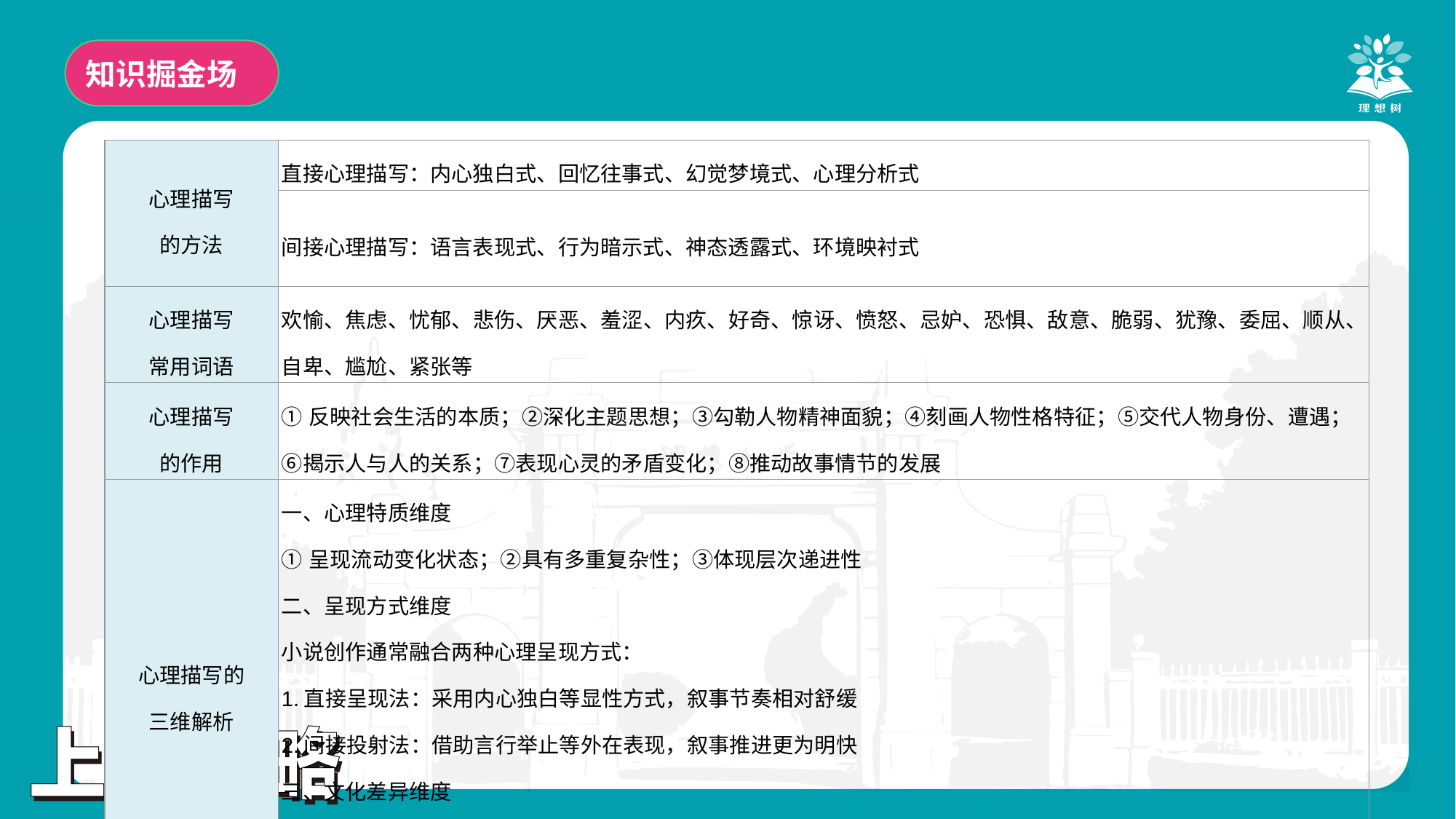

知识掘金场
| 心理描写 的方法 | 直接心理描写：内心独白式、回忆往事式、幻觉梦境式、心理分析式 |
| --- | --- |
|  | 间接心理描写：语言表现式、行为暗示式、神态透露式、环境映衬式 |
| 心理描写 常用词语 | 欢愉、焦虑、忧郁、悲伤、厌恶、羞涩、内疚、好奇、惊讶、愤怒、忌妒、恐惧、敌意、脆弱、犹豫、委屈、顺从、自卑、尴尬、紧张等 |
| 心理描写 的作用 | ①反映社会生活的本质；②深化主题思想；③勾勒人物精神面貌；④刻画人物性格特征；⑤交代人物身份、遭遇；⑥揭示人与人的关系；⑦表现心灵的矛盾变化；⑧推动故事情节的发展 |
| 心理描写的 三维解析 | 一、心理特质维度 ①呈现流动变化状态；②具有多重复杂性；③体现层次递进性 二、呈现方式维度 小说创作通常融合两种心理呈现方式： 1.直接呈现法：采用内心独白等显性方式，叙事节奏相对舒缓 2.间接投射法：借助言行举止等外在表现，叙事推进更为明快 三、文化差异维度 1.东方书写传统：追求含蓄蕴藉；善用言行神态等外化描写；呈现留白艺术效果 2.西方书写特色：侧重深度剖析；采用心理分析方法；展现多维度内心图景 |